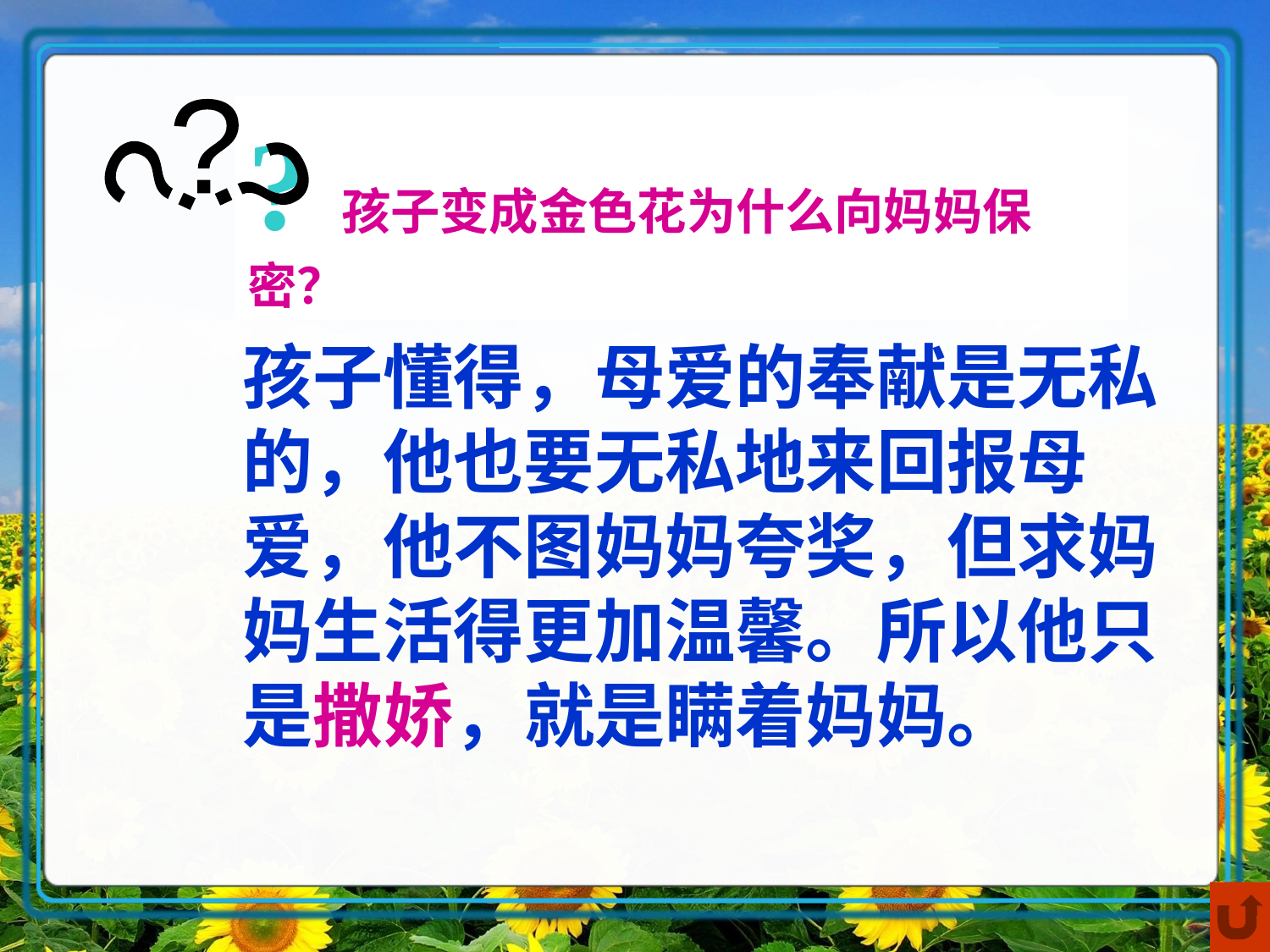

?孩子变成金色花为什么向妈妈保密？
???
孩子懂得，母爱的奉献是无私的，他也要无私地来回报母爱，他不图妈妈夸奖，但求妈妈生活得更加温馨。所以他只是撒娇，就是瞒着妈妈。